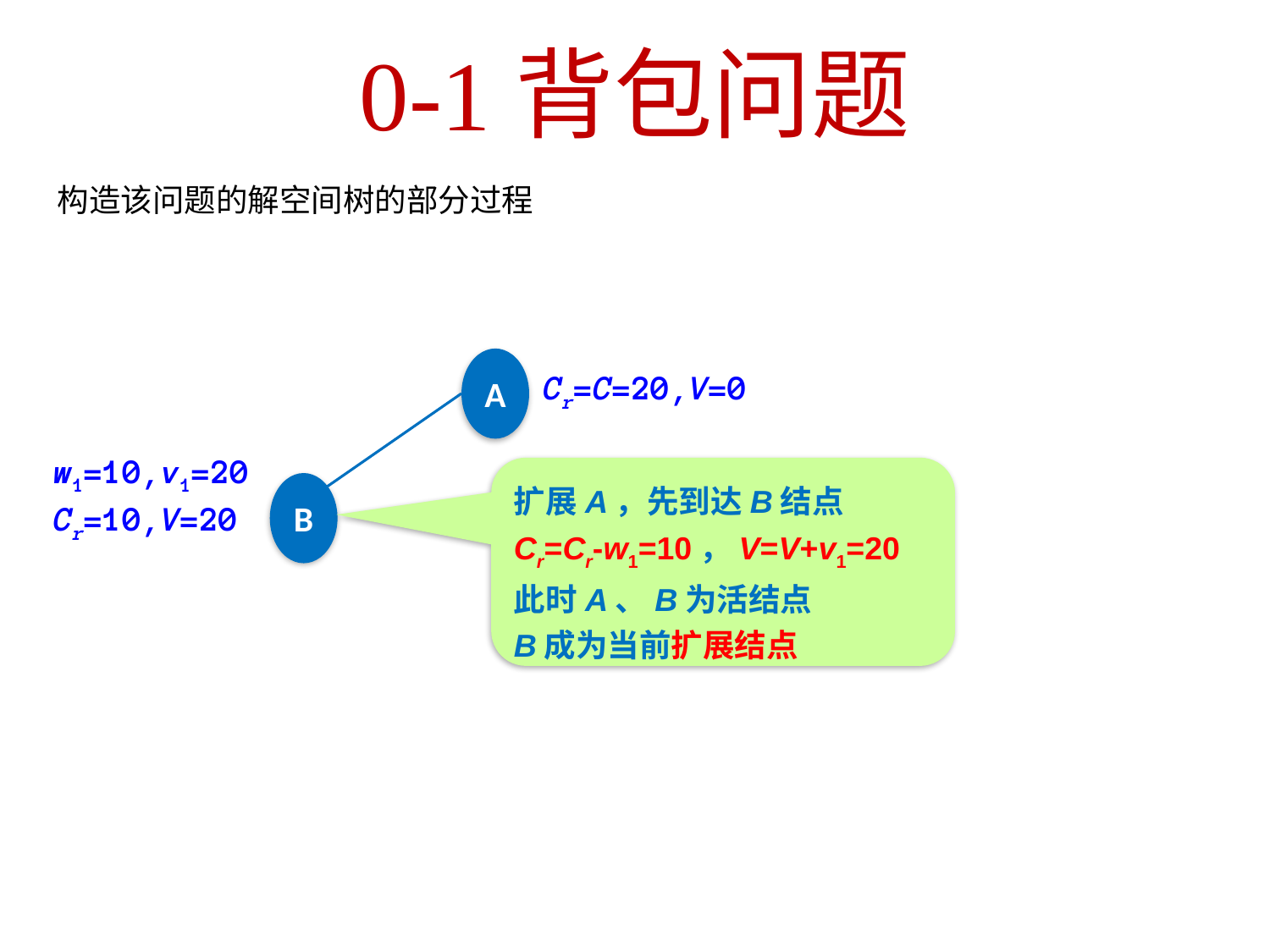

0-1背包问题
构造该问题的解空间树的部分过程
A
Cr=C=20,V=0
w1=10,v1=20
Cr=10,V=20
扩展A，先到达B结点
Cr=Cr-w1=10，V=V+v1=20
此时A、B为活结点
B成为当前扩展结点

B